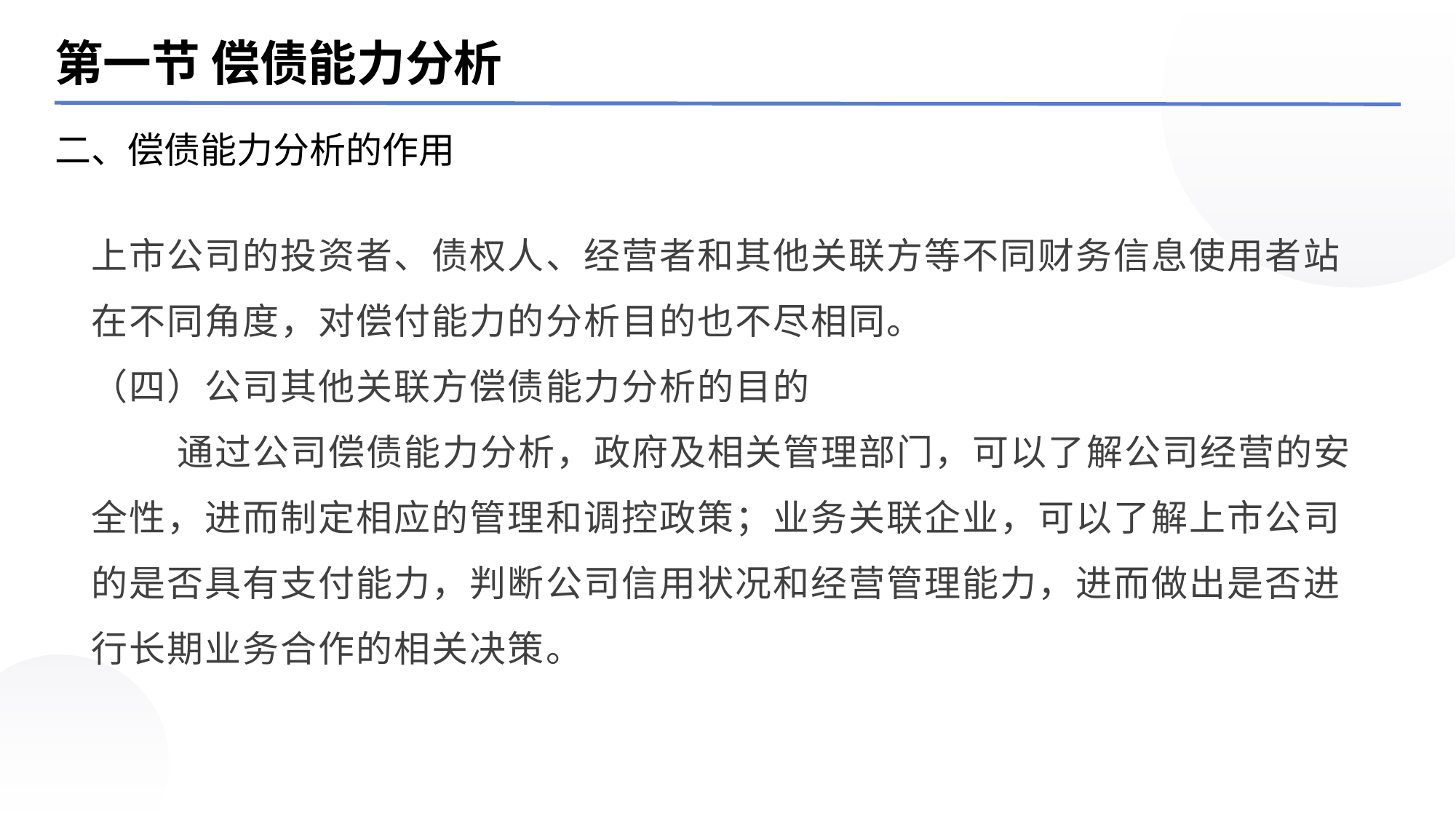

第一节 偿债能力分析
二、偿债能力分析的作用
上市公司的投资者、债权人、经营者和其他关联方等不同财务信息使用者站在不同角度，对偿付能力的分析目的也不尽相同。
（四）公司其他关联方偿债能力分析的目的
        通过公司偿债能力分析，政府及相关管理部门，可以了解公司经营的安全性，进而制定相应的管理和调控政策；业务关联企业，可以了解上市公司的是否具有支付能力，判断公司信用状况和经营管理能力，进而做出是否进行长期业务合作的相关决策。

8